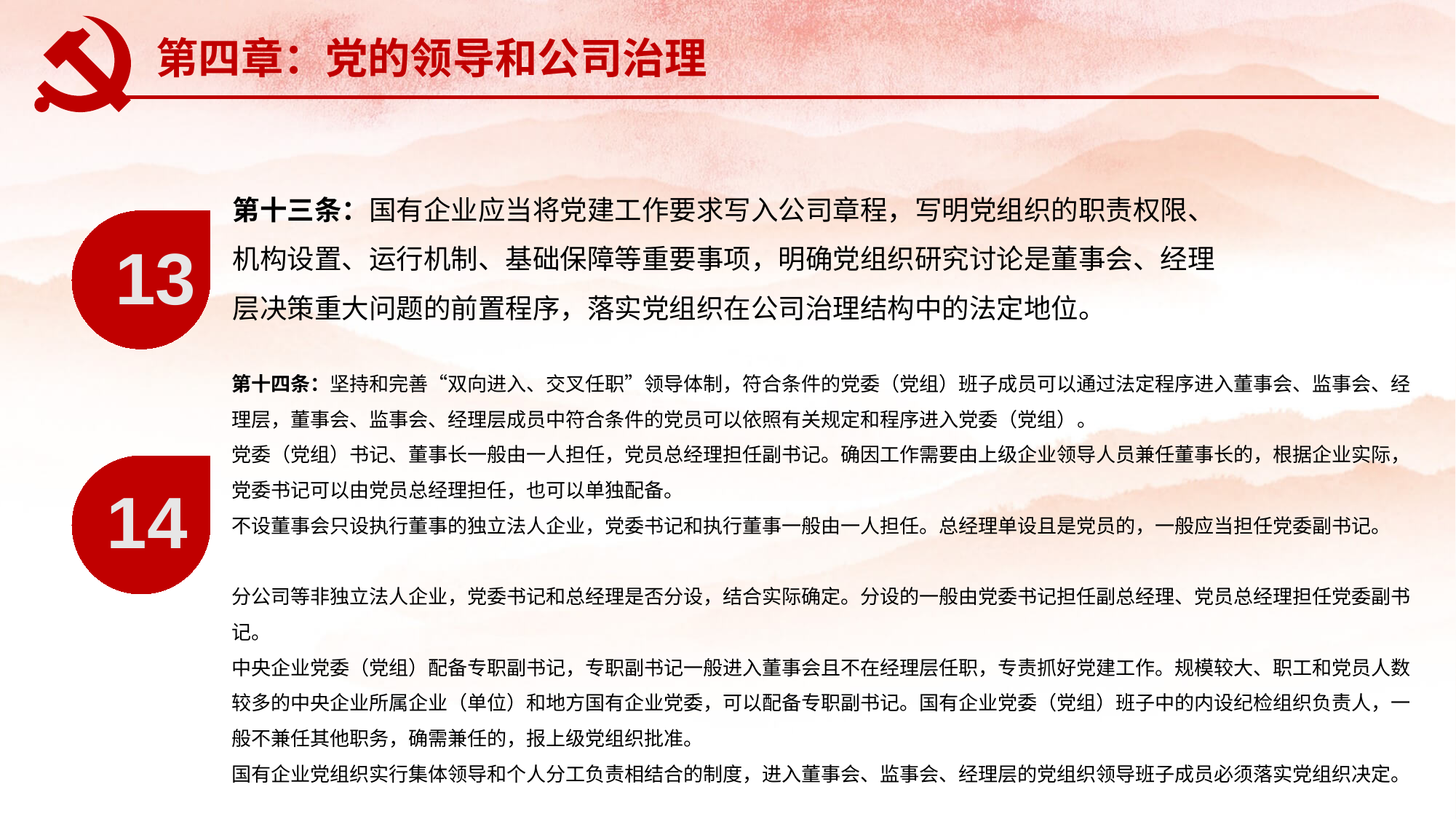

第四章：党的领导和公司治理

第十三条：国有企业应当将党建工作要求写入公司章程，写明党组织的职责权限、机构设置、运行机制、基础保障等重要事项，明确党组织研究讨论是董事会、经理层决策重大问题的前置程序，落实党组织在公司治理结构中的法定地位。

13
第十四条：坚持和完善“双向进入、交叉任职”领导体制，符合条件的党委（党组）班子成员可以通过法定程序进入董事会、监事会、经理层，董事会、监事会、经理层成员中符合条件的党员可以依照有关规定和程序进入党委（党组）。
党委（党组）书记、董事长一般由一人担任，党员总经理担任副书记。确因工作需要由上级企业领导人员兼任董事长的，根据企业实际，党委书记可以由党员总经理担任，也可以单独配备。
不设董事会只设执行董事的独立法人企业，党委书记和执行董事一般由一人担任。总经理单设且是党员的，一般应当担任党委副书记。
分公司等非独立法人企业，党委书记和总经理是否分设，结合实际确定。分设的一般由党委书记担任副总经理、党员总经理担任党委副书记。
中央企业党委（党组）配备专职副书记，专职副书记一般进入董事会且不在经理层任职，专责抓好党建工作。规模较大、职工和党员人数较多的中央企业所属企业（单位）和地方国有企业党委，可以配备专职副书记。国有企业党委（党组）班子中的内设纪检组织负责人，一般不兼任其他职务，确需兼任的，报上级党组织批准。
国有企业党组织实行集体领导和个人分工负责相结合的制度，进入董事会、监事会、经理层的党组织领导班子成员必须落实党组织决定。

14